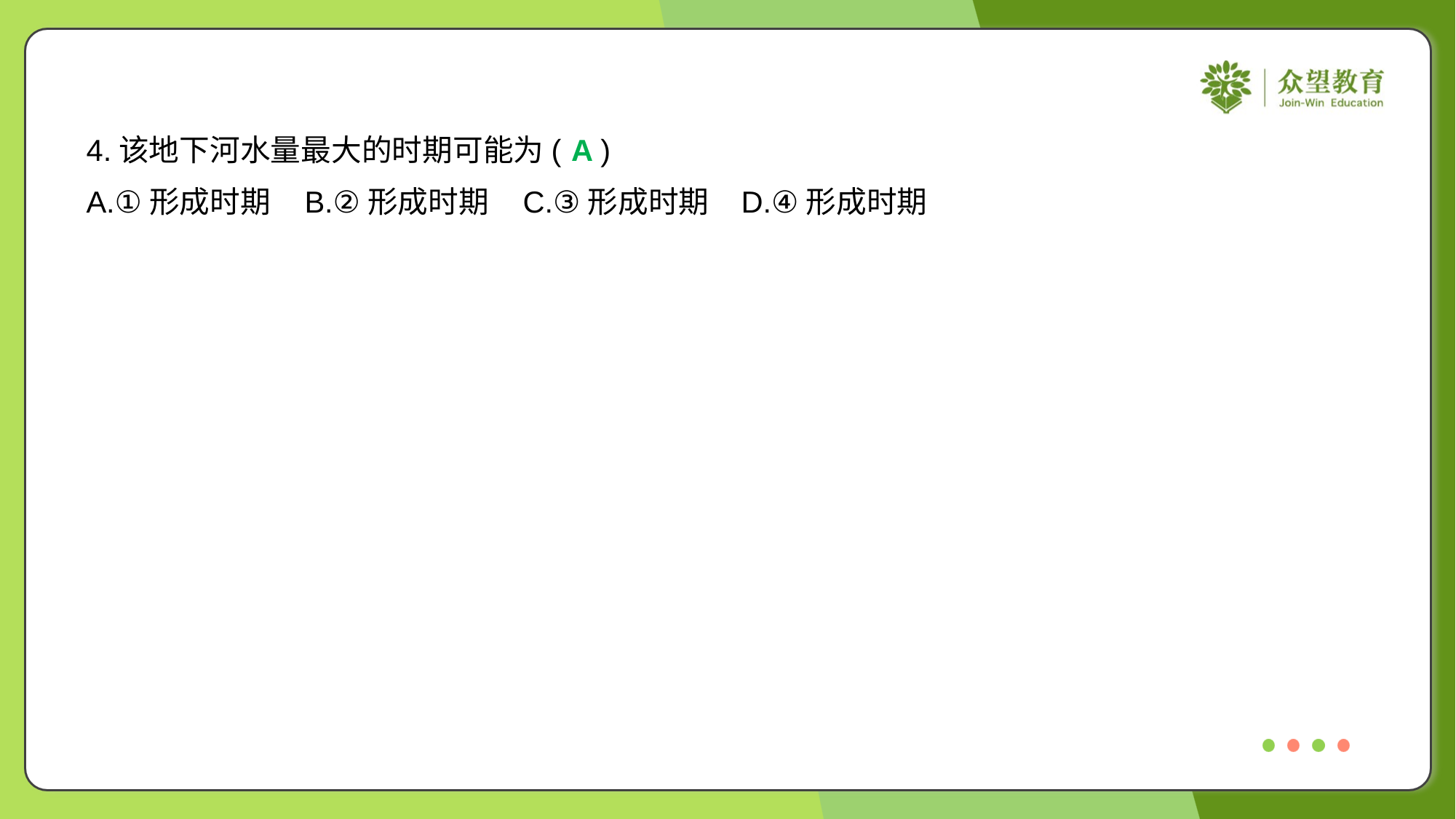

4.该地下河水量最大的时期可能为(     )
A
A.①形成时期	B.②形成时期	C.③形成时期	D.④形成时期